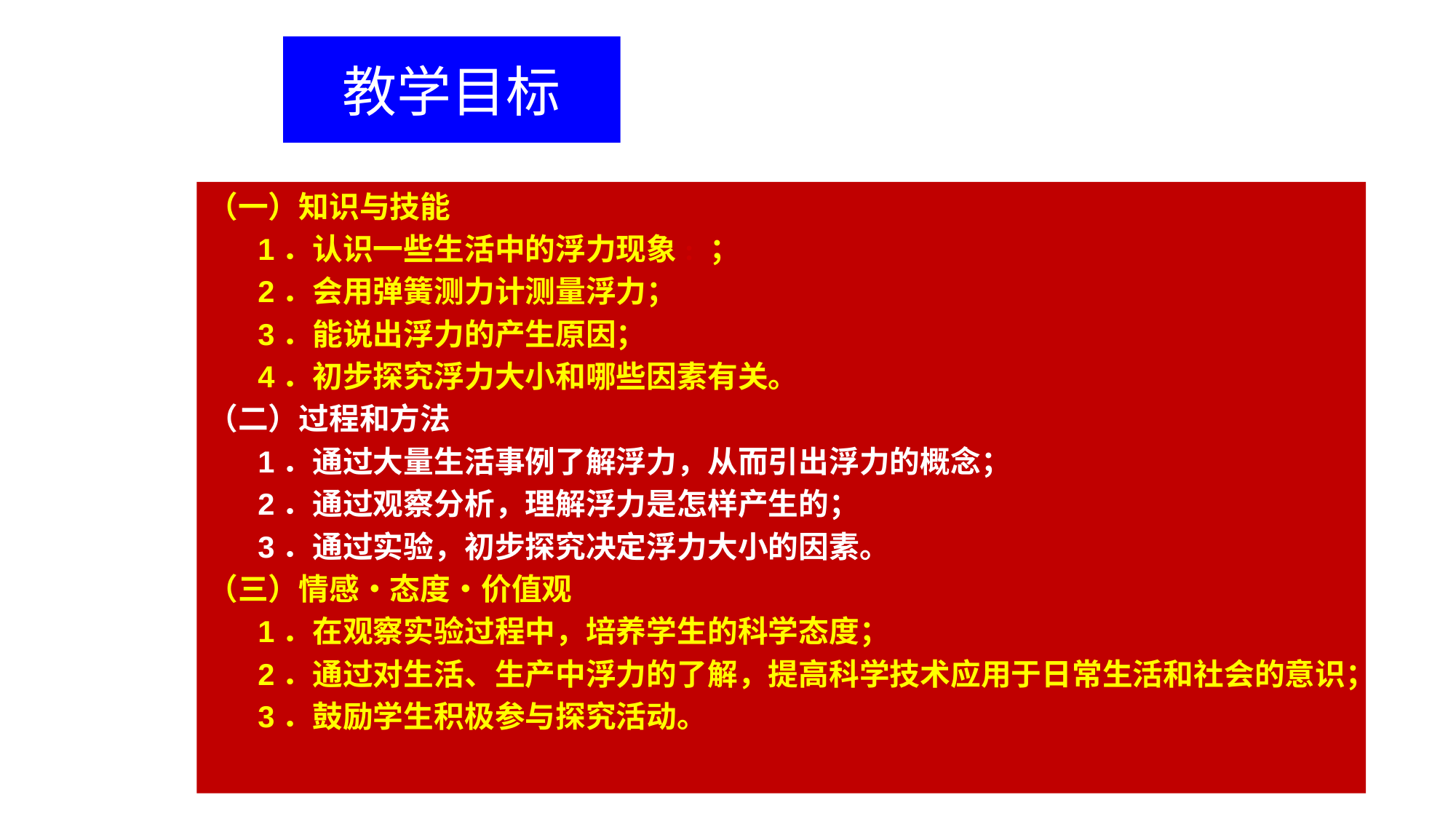

# 教学目标
（一）知识与技能
      1．认识一些生活中的浮力现象: ；
      2．会用弹簧测力计测量浮力；
      3．能说出浮力的产生原因；
      4．初步探究浮力大小和哪些因素有关。
（二）过程和方法
      1．通过大量生活事例了解浮力，从而引出浮力的概念；
      2．通过观察分析，理解浮力是怎样产生的；
      3．通过实验，初步探究决定浮力大小的因素。
（三）情感•态度•价值观
      1．在观察实验过程中，培养学生的科学态度；
      2．通过对生活、生产中浮力的了解，提高科学技术应用于日常生活和社会的意识；
      3．鼓励学生积极参与探究活动。